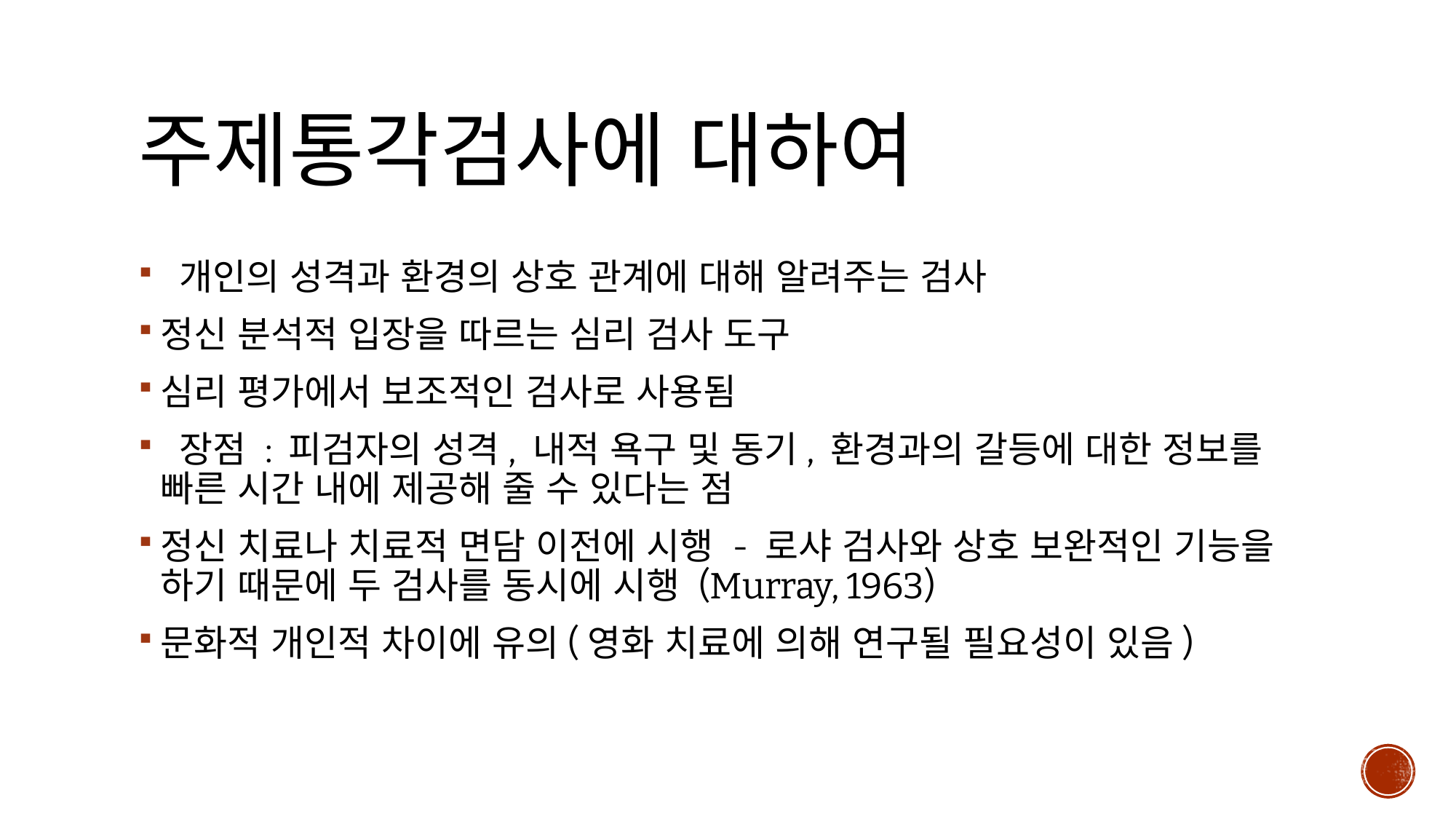

# 주제통각검사에 대하여
 개인의 성격과 환경의 상호 관계에 대해 알려주는 검사
정신 분석적 입장을 따르는 심리 검사 도구
심리 평가에서 보조적인 검사로 사용됨
 장점 : 피검자의 성격, 내적 욕구 및 동기, 환경과의 갈등에 대한 정보를 빠른 시간 내에 제공해 줄 수 있다는 점
정신 치료나 치료적 면담 이전에 시행 - 로샤 검사와 상호 보완적인 기능을 하기 때문에 두 검사를 동시에 시행 (Murray, 1963)
문화적 개인적 차이에 유의(영화 치료에 의해 연구될 필요성이 있음)